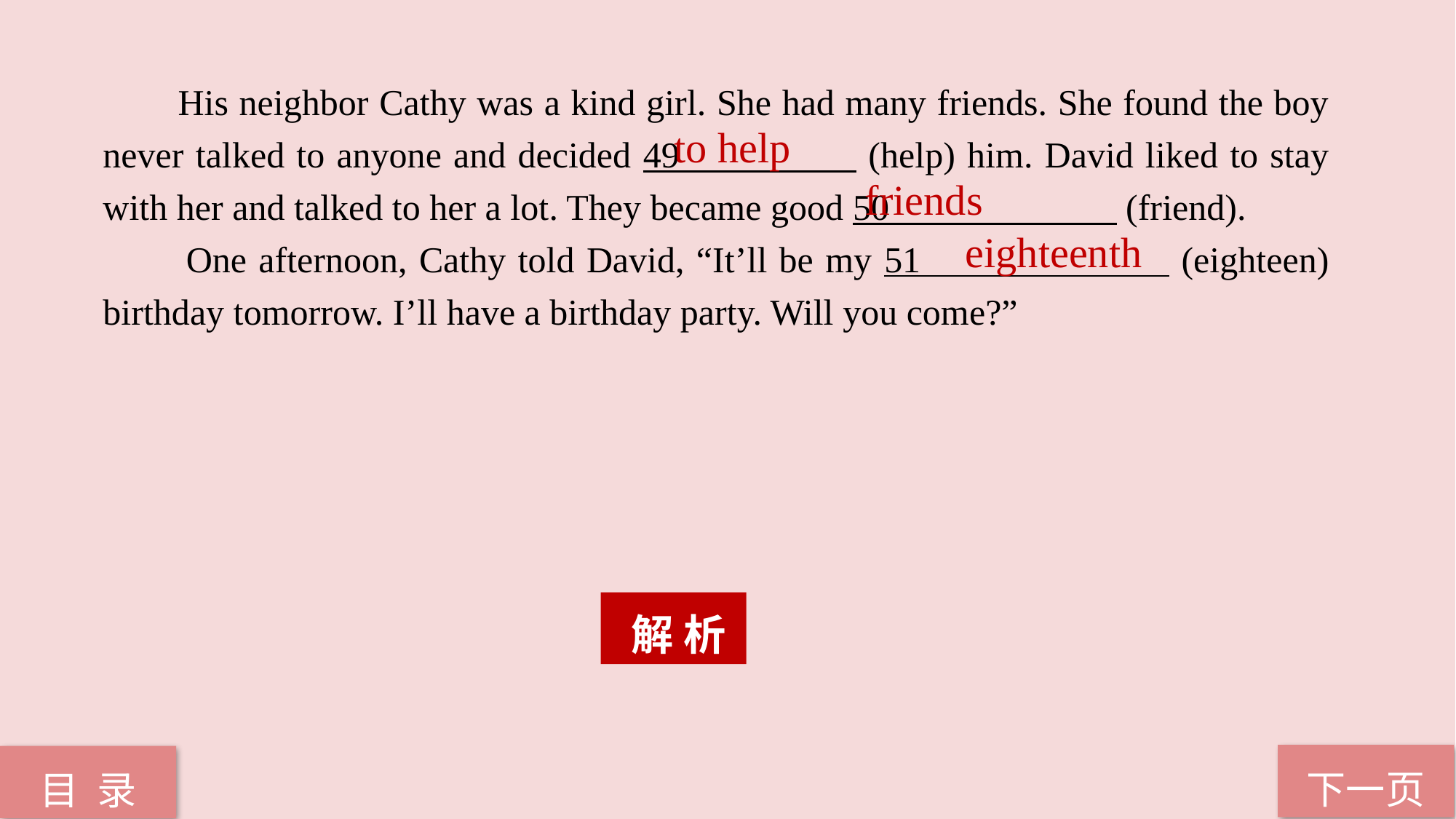

His neighbor Cathy was a kind girl. She had many friends. She found the boy never talked to anyone and decided 49                (help) him. David liked to stay with her and talked to her a lot. They became good 50                          (friend).
       One afternoon, Cathy told David, “It’ll be my 51                      (eighteen) birthday tomorrow. I’ll have a birthday party. Will you come?”
  to help
friends
 eighteenth
 解 析